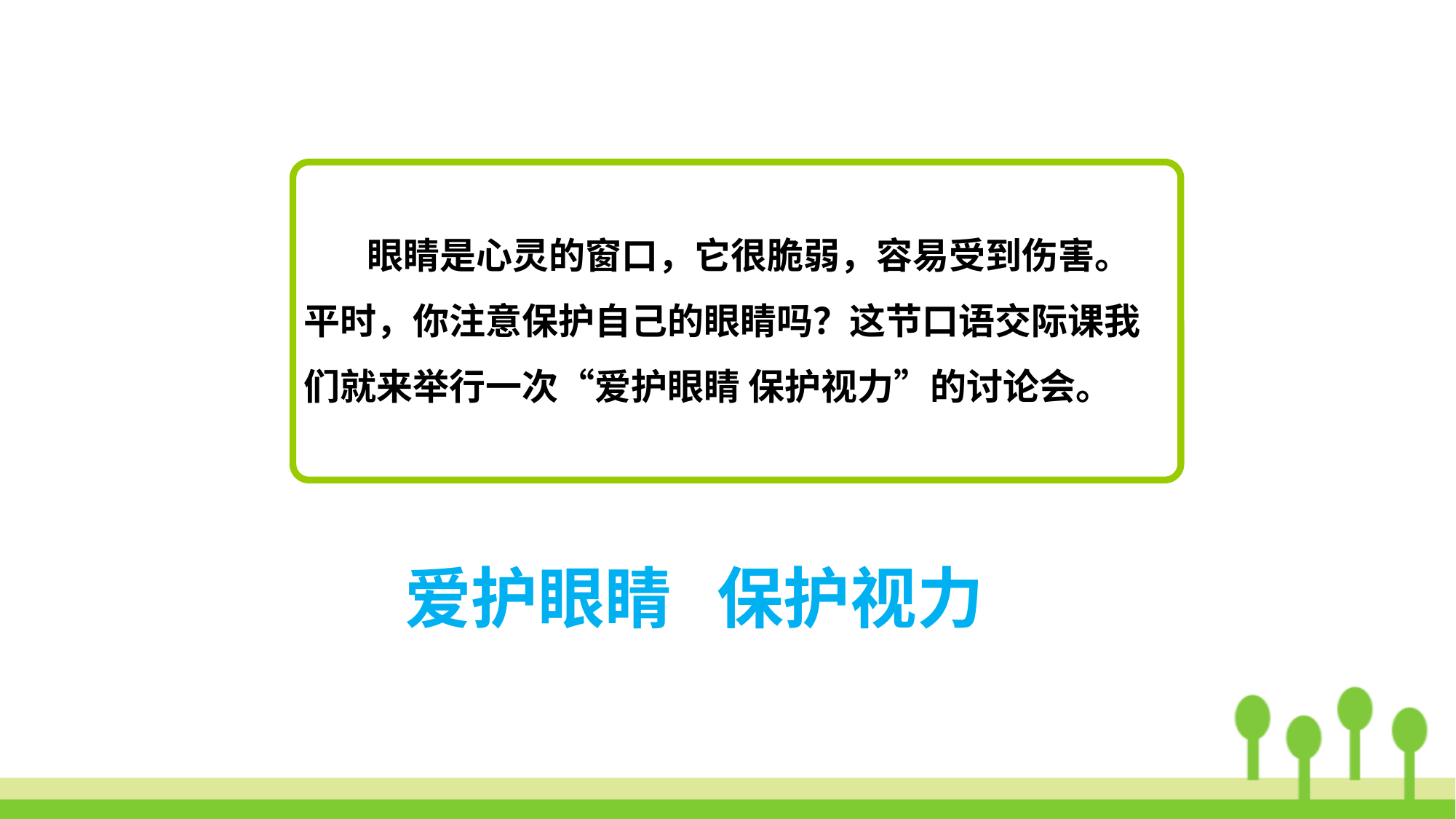

眼睛是心灵的窗口，它很脆弱，容易受到伤害。平时，你注意保护自己的眼睛吗？这节口语交际课我们就来举行一次“爱护眼睛 保护视力”的讨论会。
爱护眼睛   保护视力